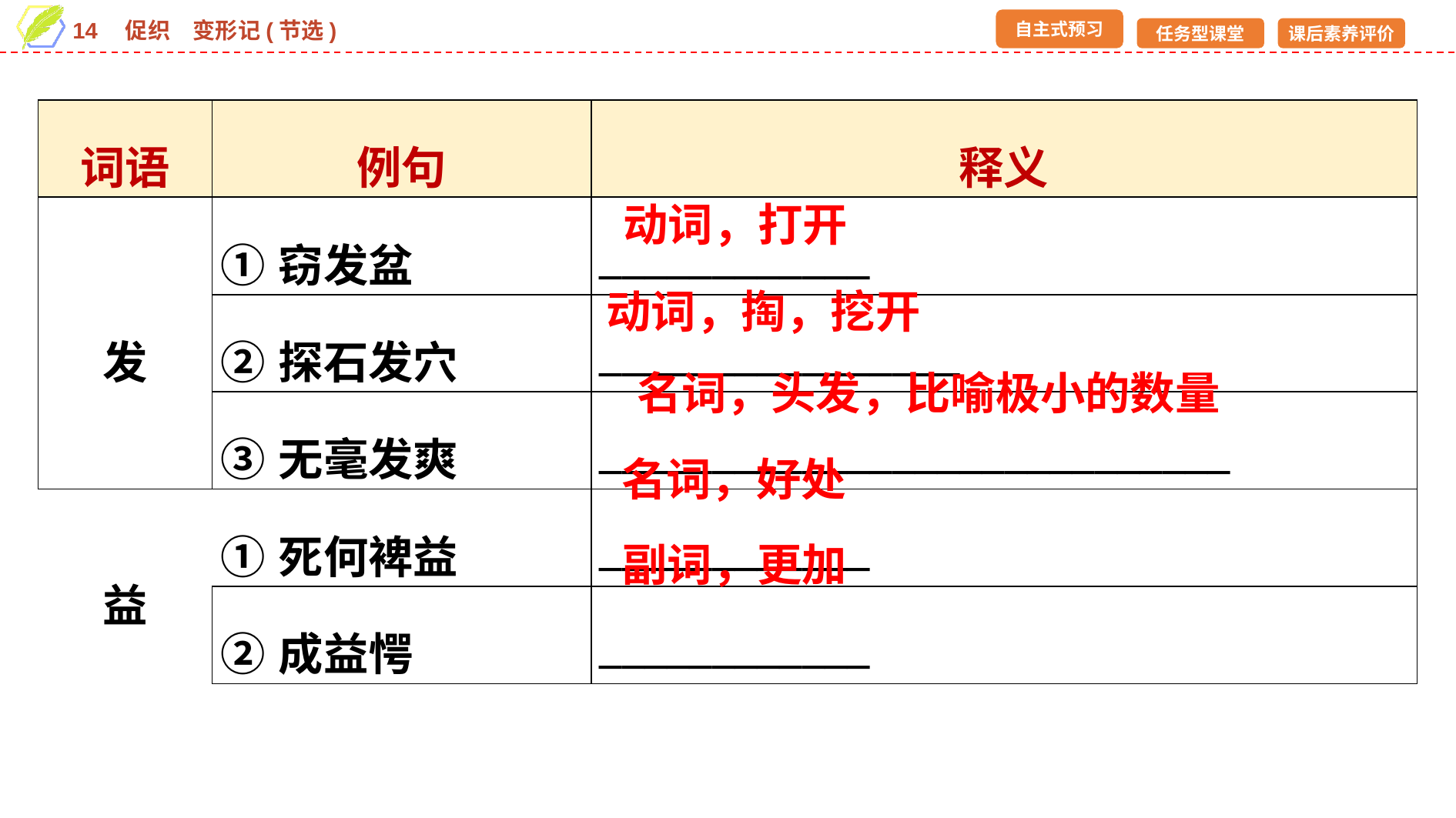

| 词语 | 例句 | 释义 |
| --- | --- | --- |
| 发 | ①窃发盆 | \_\_\_\_\_\_\_\_\_\_\_\_ |
|  | ②探石发穴 | \_\_\_\_\_\_\_\_\_\_\_\_\_\_\_\_ |
|  | ③无毫发爽 | \_\_\_\_\_\_\_\_\_\_\_\_\_\_\_\_\_\_\_\_\_\_\_\_\_\_\_\_ |
| 益 | ①死何裨益 | \_\_\_\_\_\_\_\_\_\_\_\_ |
|  | ②成益愕 | \_\_\_\_\_\_\_\_\_\_\_\_ |
动词，打开
动词，掏，挖开
名词，头发，比喻极小的数量
名词，好处
副词，更加